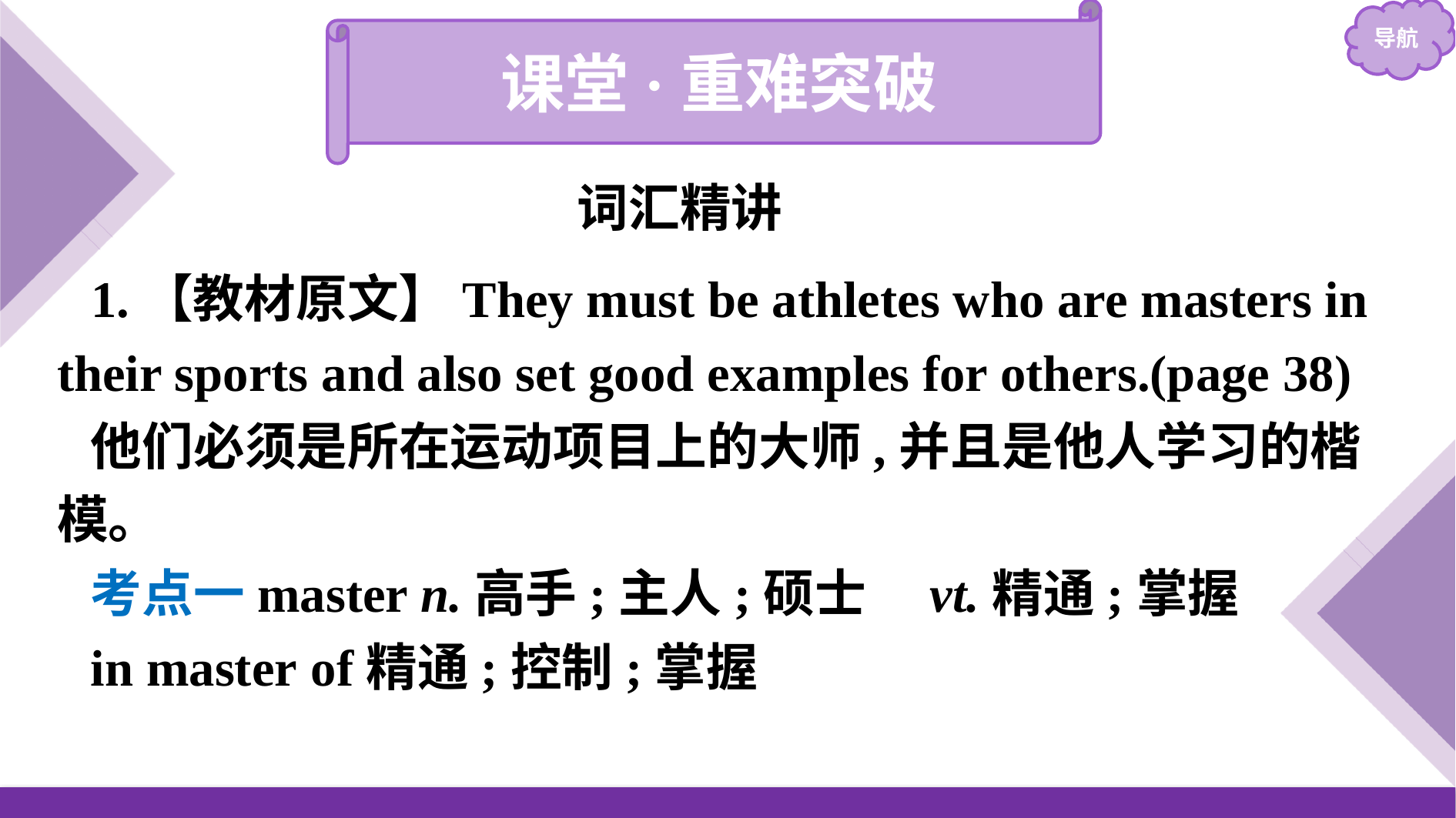

课堂·重难突破
词汇精讲
1.【教材原文】They must be athletes who are masters in their sports and also set good examples for others.(page 38)
他们必须是所在运动项目上的大师,并且是他人学习的楷模。
考点一master n.高手;主人;硕士　vt.精通;掌握
in master of精通;控制;掌握